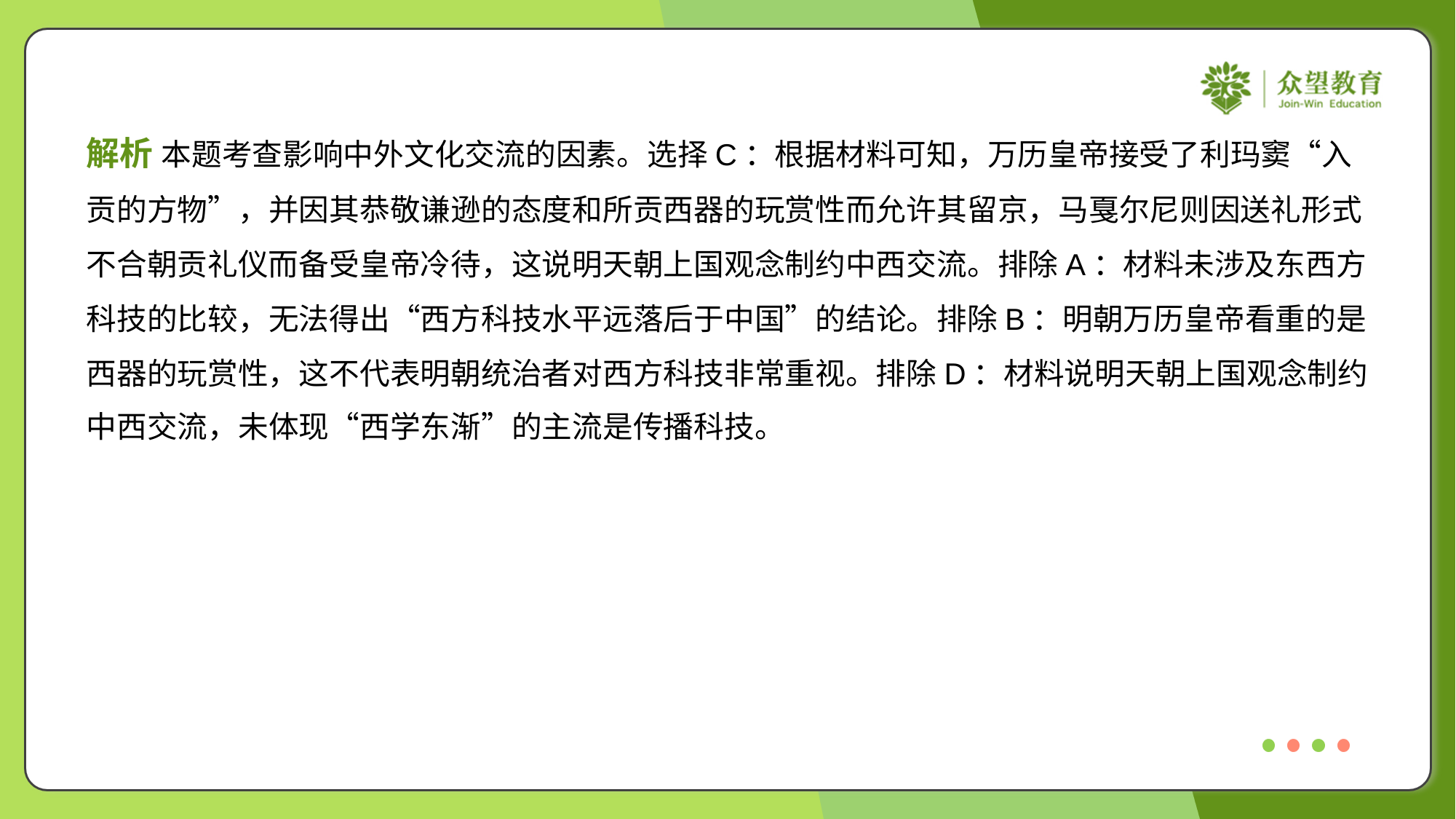

解析 本题考查影响中外文化交流的因素。选择C：根据材料可知，万历皇帝接受了利玛窦“入
贡的方物”，并因其恭敬谦逊的态度和所贡西器的玩赏性而允许其留京，马戛尔尼则因送礼形式
不合朝贡礼仪而备受皇帝冷待，这说明天朝上国观念制约中西交流。排除A：材料未涉及东西方
科技的比较，无法得出“西方科技水平远落后于中国”的结论。排除B：明朝万历皇帝看重的是
西器的玩赏性，这不代表明朝统治者对西方科技非常重视。排除D：材料说明天朝上国观念制约
中西交流，未体现“西学东渐”的主流是传播科技。